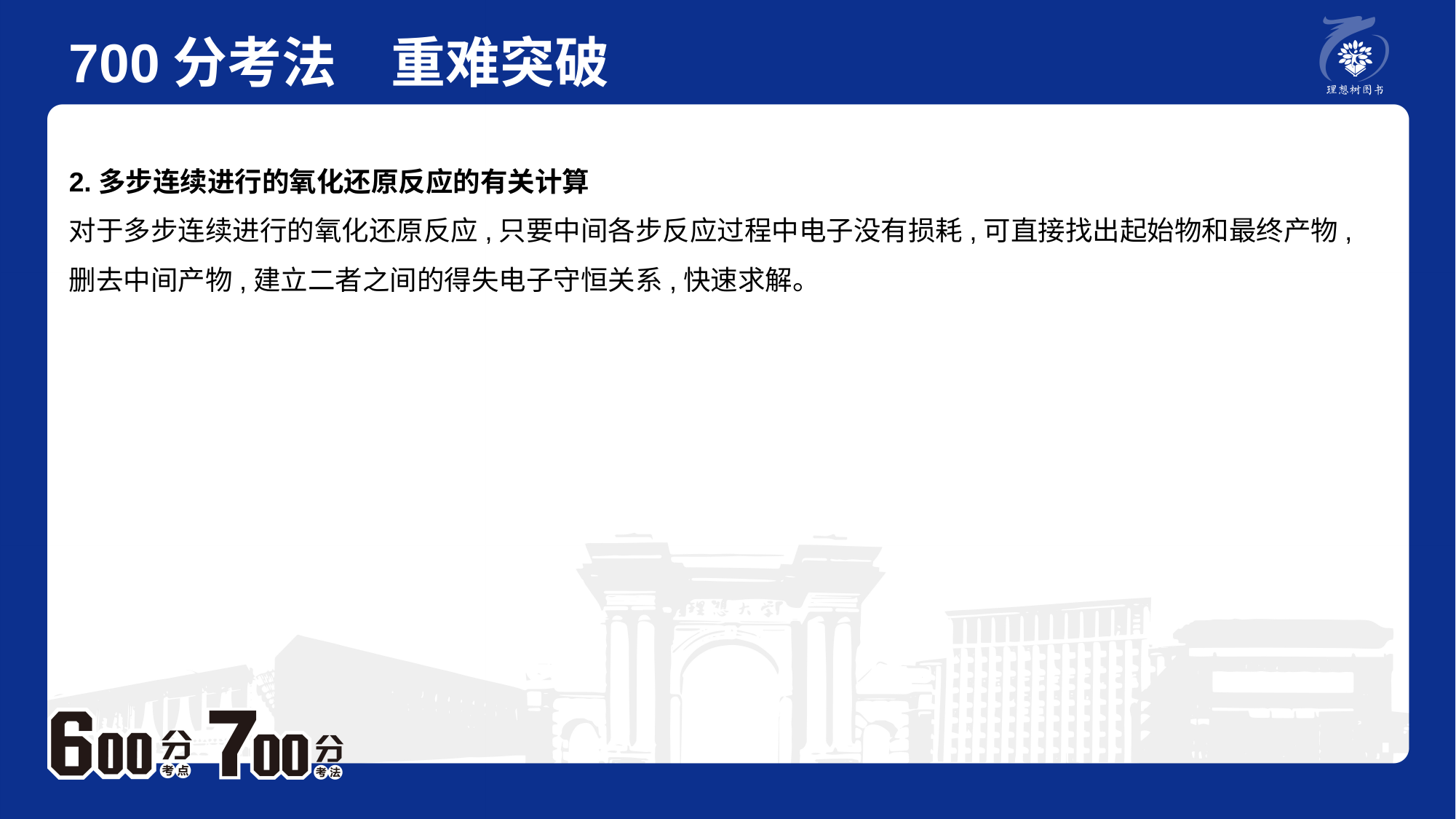

700分考法　重难突破
2.多步连续进行的氧化还原反应的有关计算
对于多步连续进行的氧化还原反应,只要中间各步反应过程中电子没有损耗,可直接找出起始物和最终产物,删去中间产物,建立二者之间的得失电子守恒关系,快速求解。